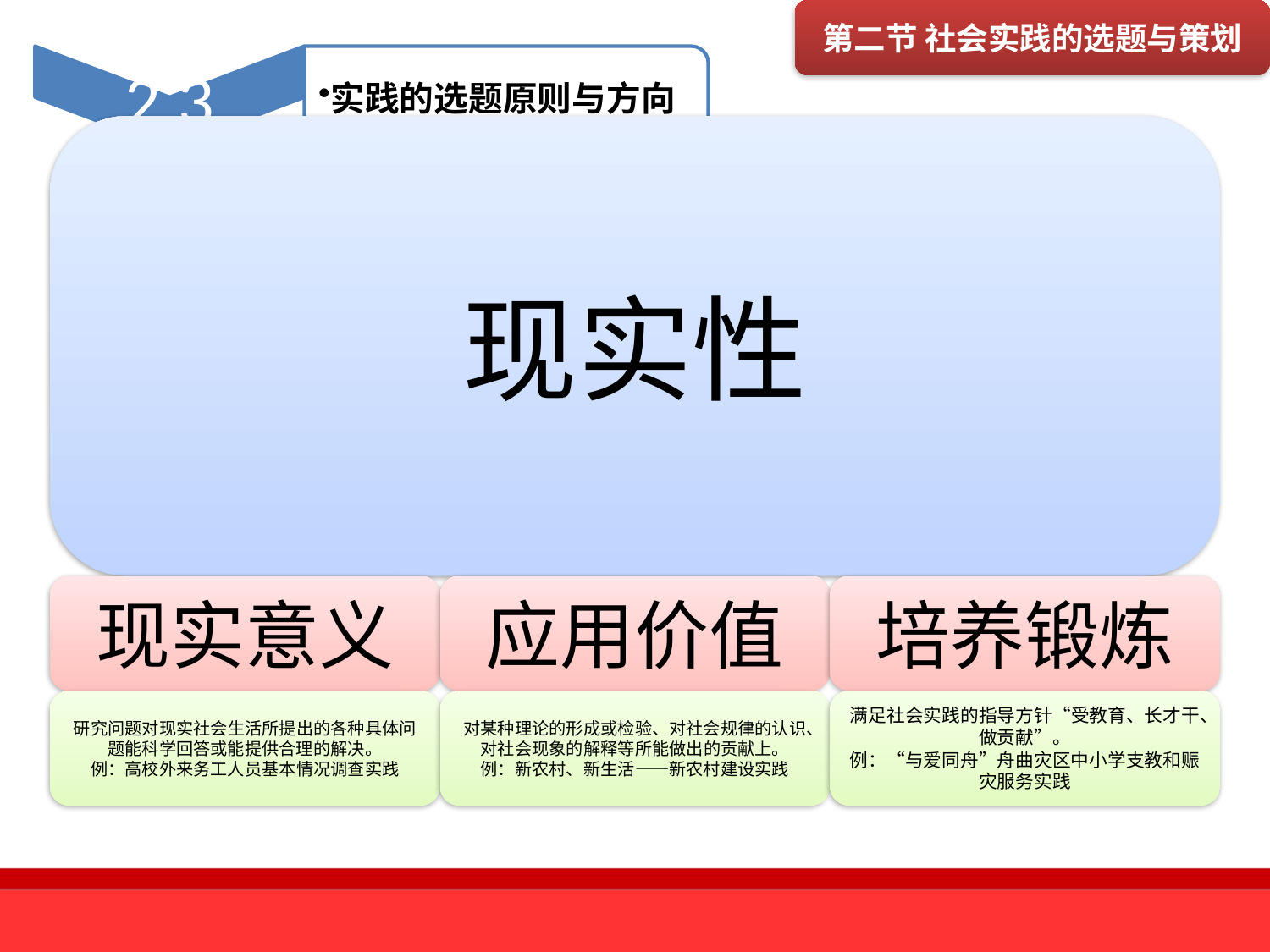

第二节 社会实践的选题与策划
实践的选题原则与方向
2.3
现实性
现实意义
研究问题对现实社会生活所提出的各种具体问题能科学回答或能提供合理的解决。
例：高校外来务工人员基本情况调查实践
应用价值
培养锻炼
对某种理论的形成或检验、对社会规律的认识、对社会现象的解释等所能做出的贡献上。
例：新农村、新生活——新农村建设实践
满足社会实践的指导方针“受教育、长才干、做贡献”。
例：“与爱同舟”舟曲灾区中小学支教和赈灾服务实践